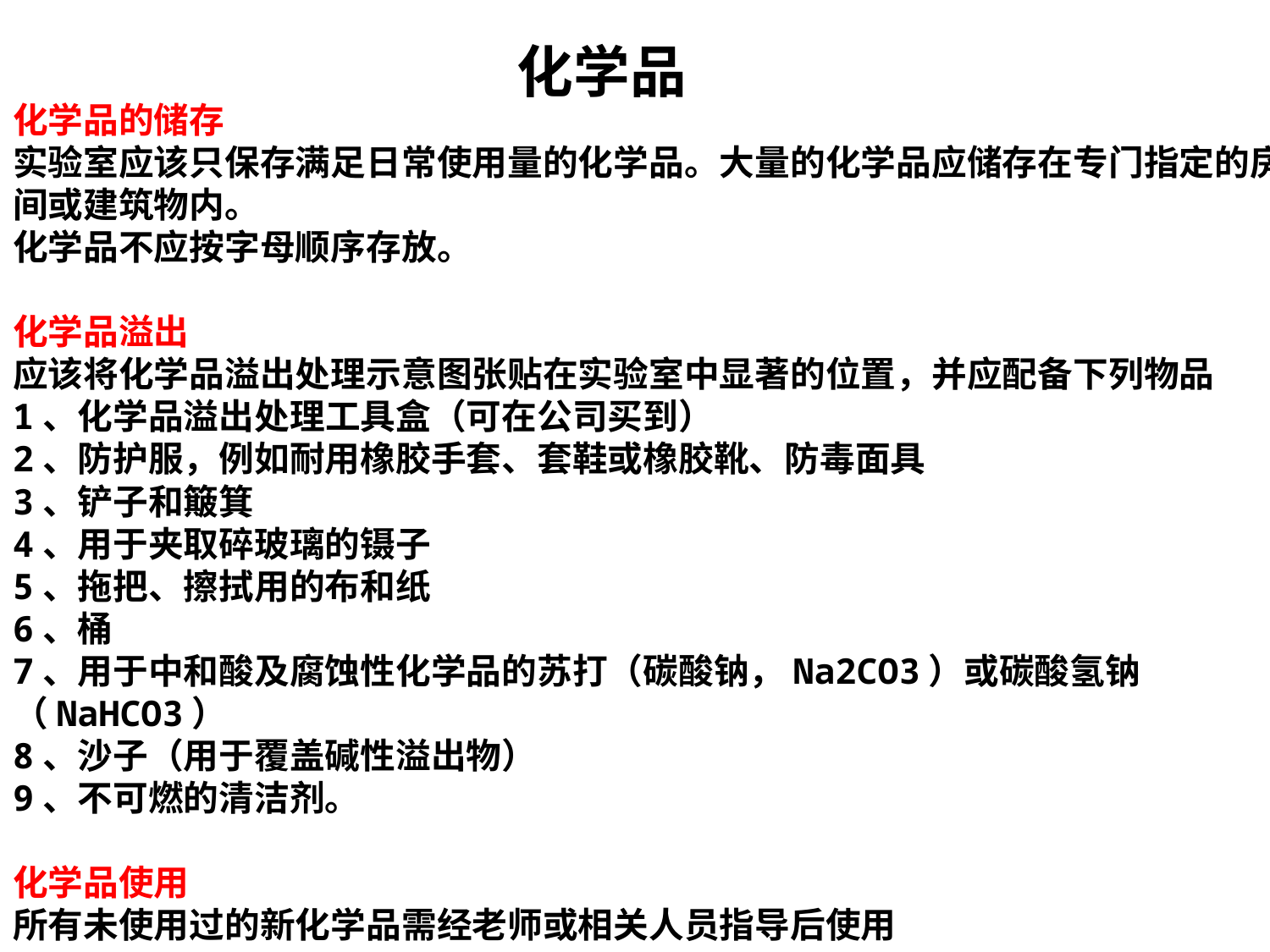

化学品
化学品的储存
实验室应该只保存满足日常使用量的化学品。大量的化学品应储存在专门指定的房间或建筑物内。
化学品不应按字母顺序存放。

化学品溢出
应该将化学品溢出处理示意图张贴在实验室中显著的位置，并应配备下列物品
1、化学品溢出处理工具盒（可在公司买到）
2、防护服，例如耐用橡胶手套、套鞋或橡胶靴、防毒面具
3、铲子和簸箕
4、用于夹取碎玻璃的镊子
5、拖把、擦拭用的布和纸
6、桶
7、用于中和酸及腐蚀性化学品的苏打（碳酸钠，Na2CO3）或碳酸氢钠（NaHCO3）
8、沙子（用于覆盖碱性溢出物）
9、不可燃的清洁剂。

化学品使用
所有未使用过的新化学品需经老师或相关人员指导后使用